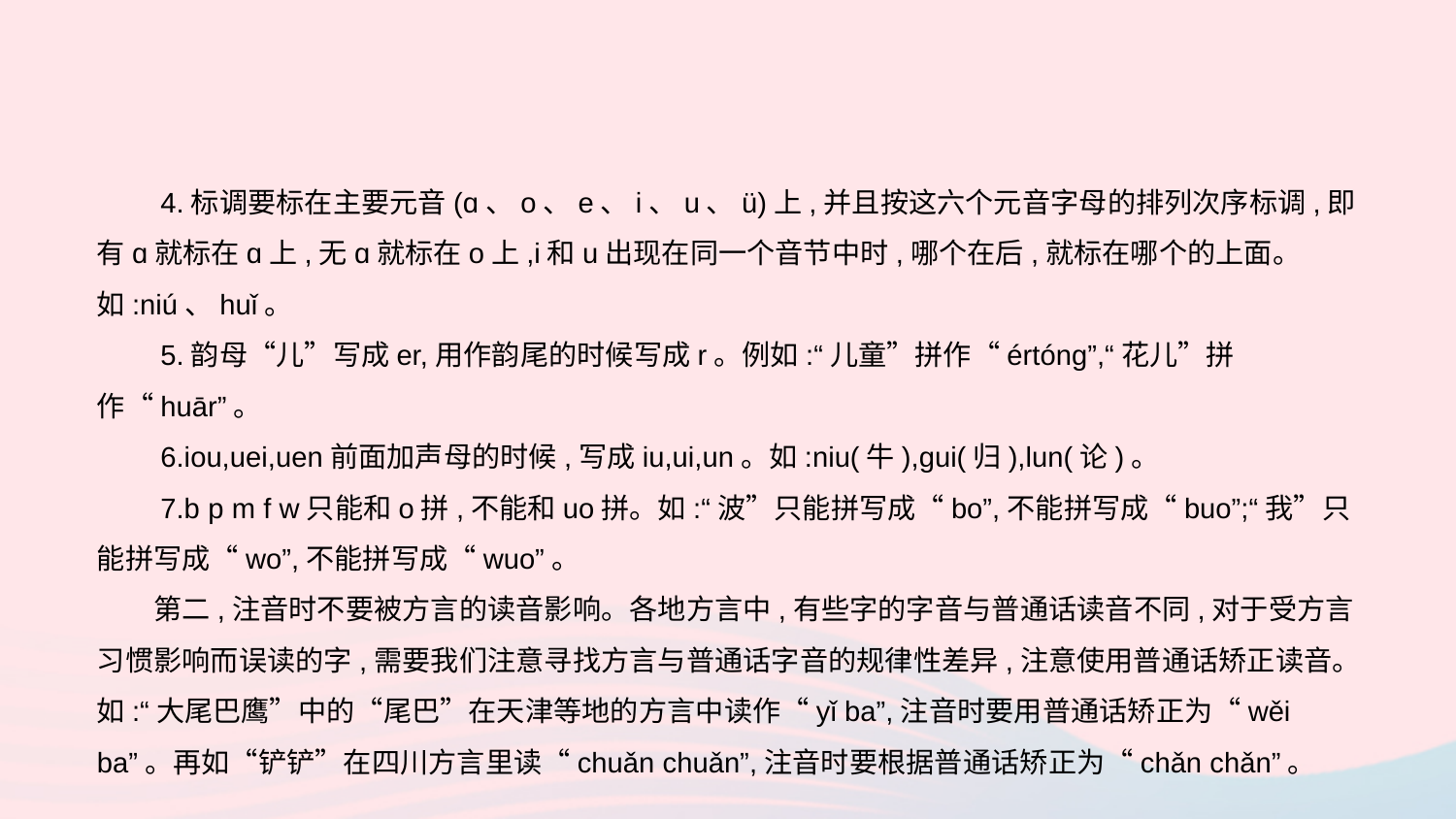

4.标调要标在主要元音(ɑ、o、e、i、u、ü)上,并且按这六个元音字母的排列次序标调,即有ɑ就标在ɑ上,无ɑ就标在o上,i和u出现在同一个音节中时,哪个在后,就标在哪个的上面。如:niú、huǐ。
　　5.韵母“儿”写成er,用作韵尾的时候写成r。例如:“儿童”拼作“értónɡ”,“花儿”拼作“huār”。
　　6.iou,uei,uen前面加声母的时候,写成iu,ui,un。如:niu(牛),ɡui(归),lun(论)。
　　7.b p m f w只能和o拼,不能和uo拼。如:“波”只能拼写成“bo”,不能拼写成“buo”;“我”只能拼写成“wo”,不能拼写成“wuo”。
　　第二,注音时不要被方言的读音影响。各地方言中,有些字的字音与普通话读音不同,对于受方言习惯影响而误读的字,需要我们注意寻找方言与普通话字音的规律性差异,注意使用普通话矫正读音。如:“大尾巴鹰”中的“尾巴”在天津等地的方言中读作“yǐ ba”,注音时要用普通话矫正为“wěi ba”。再如“铲铲”在四川方言里读“chuǎn chuǎn”,注音时要根据普通话矫正为“chǎn chǎn”。